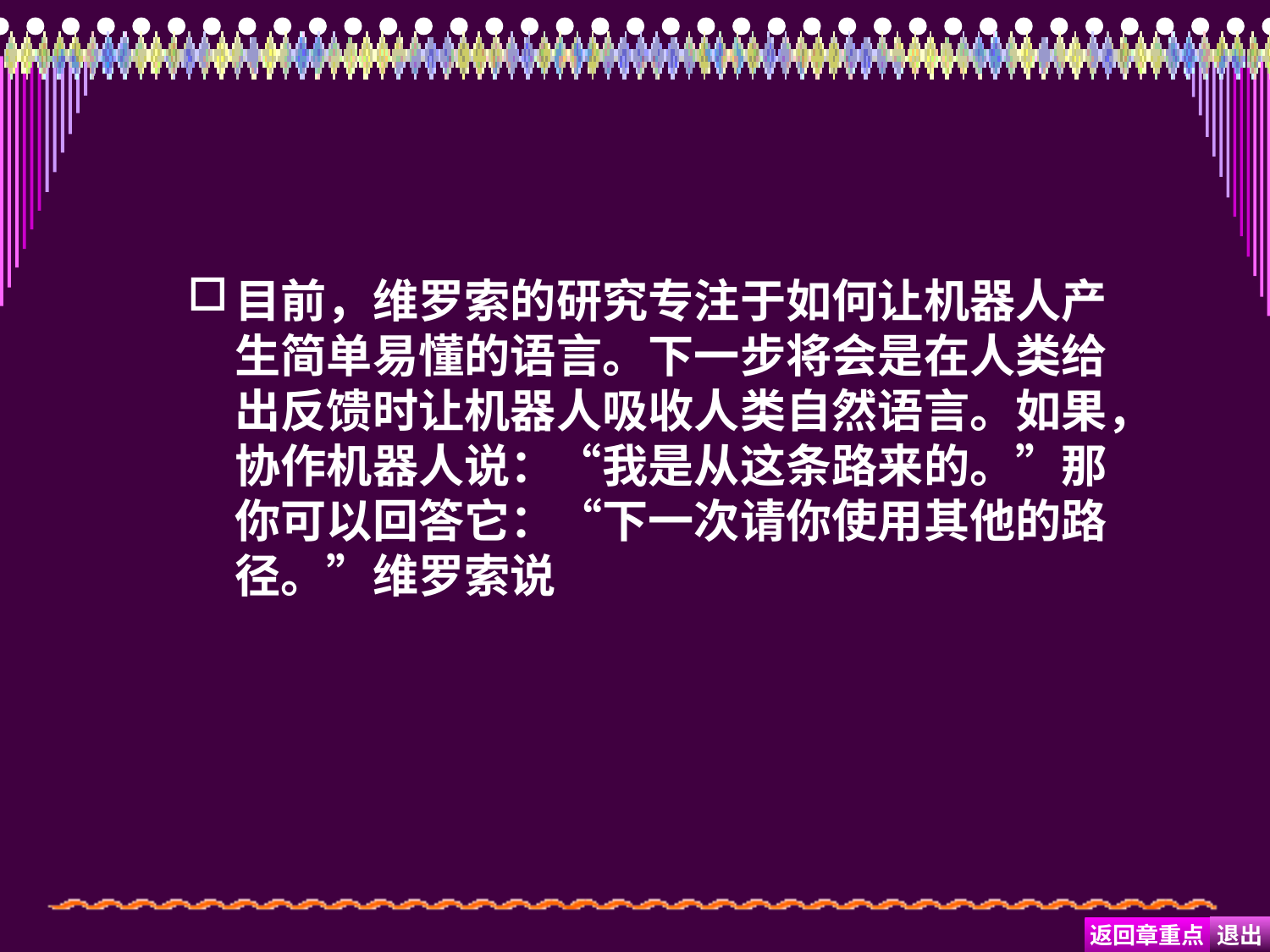

#
目前，维罗索的研究专注于如何让机器人产生简单易懂的语言。下一步将会是在人类给出反馈时让机器人吸收人类自然语言。如果，协作机器人说：“我是从这条路来的。”那你可以回答它：“下一次请你使用其他的路径。”维罗索说